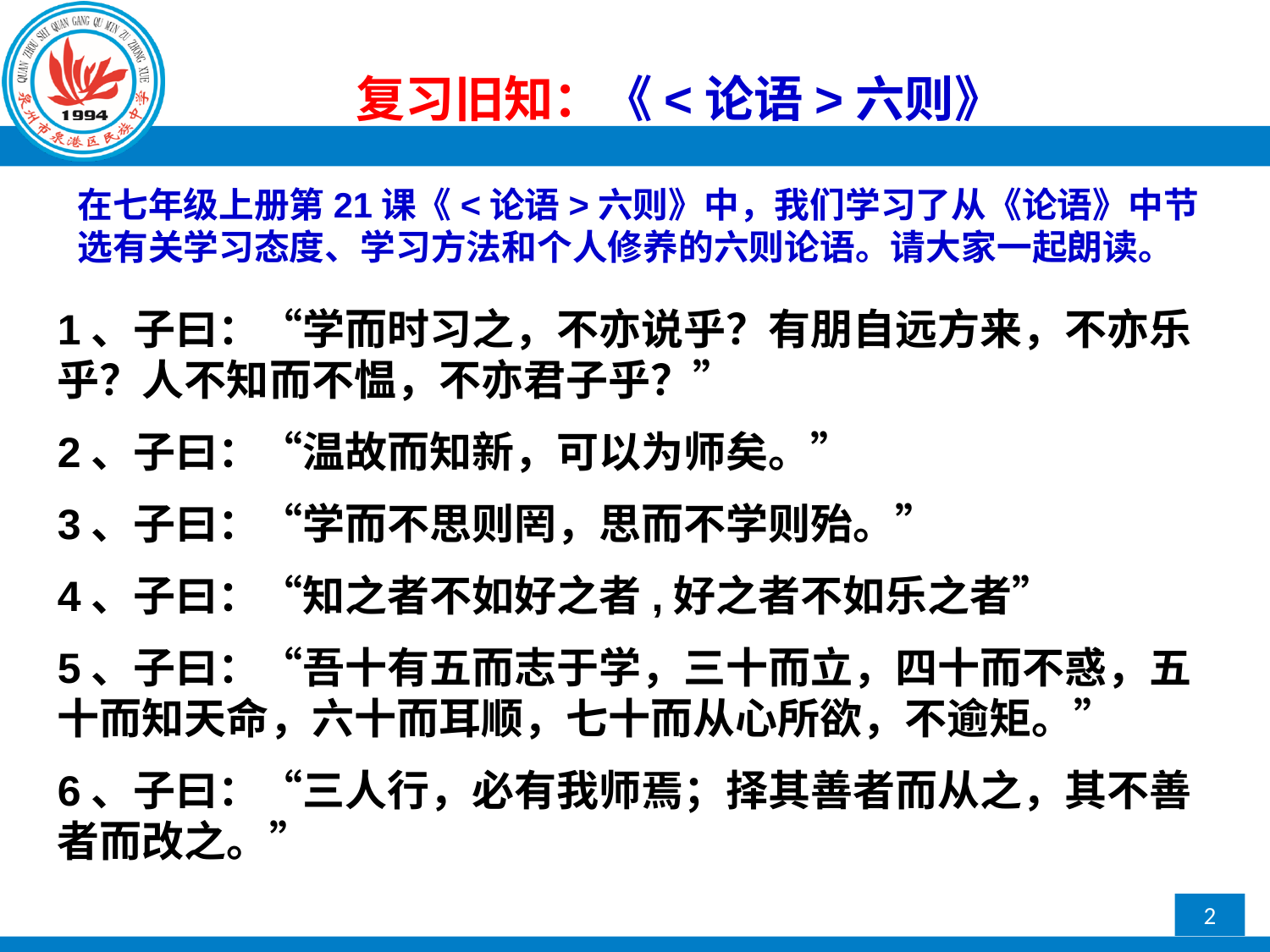

# 复习旧知：《<论语>六则》
在七年级上册第21课《<论语>六则》中，我们学习了从《论语》中节选有关学习态度、学习方法和个人修养的六则论语。请大家一起朗读。
1、子曰：“学而时习之，不亦说乎？有朋自远方来，不亦乐乎？人不知而不愠，不亦君子乎？”
2、子曰：“温故而知新，可以为师矣。”
3、子曰：“学而不思则罔，思而不学则殆。”
4、子曰：“知之者不如好之者,好之者不如乐之者”
5、子曰：“吾十有五而志于学，三十而立，四十而不惑，五十而知天命，六十而耳顺，七十而从心所欲，不逾矩。”
6、子曰：“三人行，必有我师焉；择其善者而从之，其不善者而改之。”